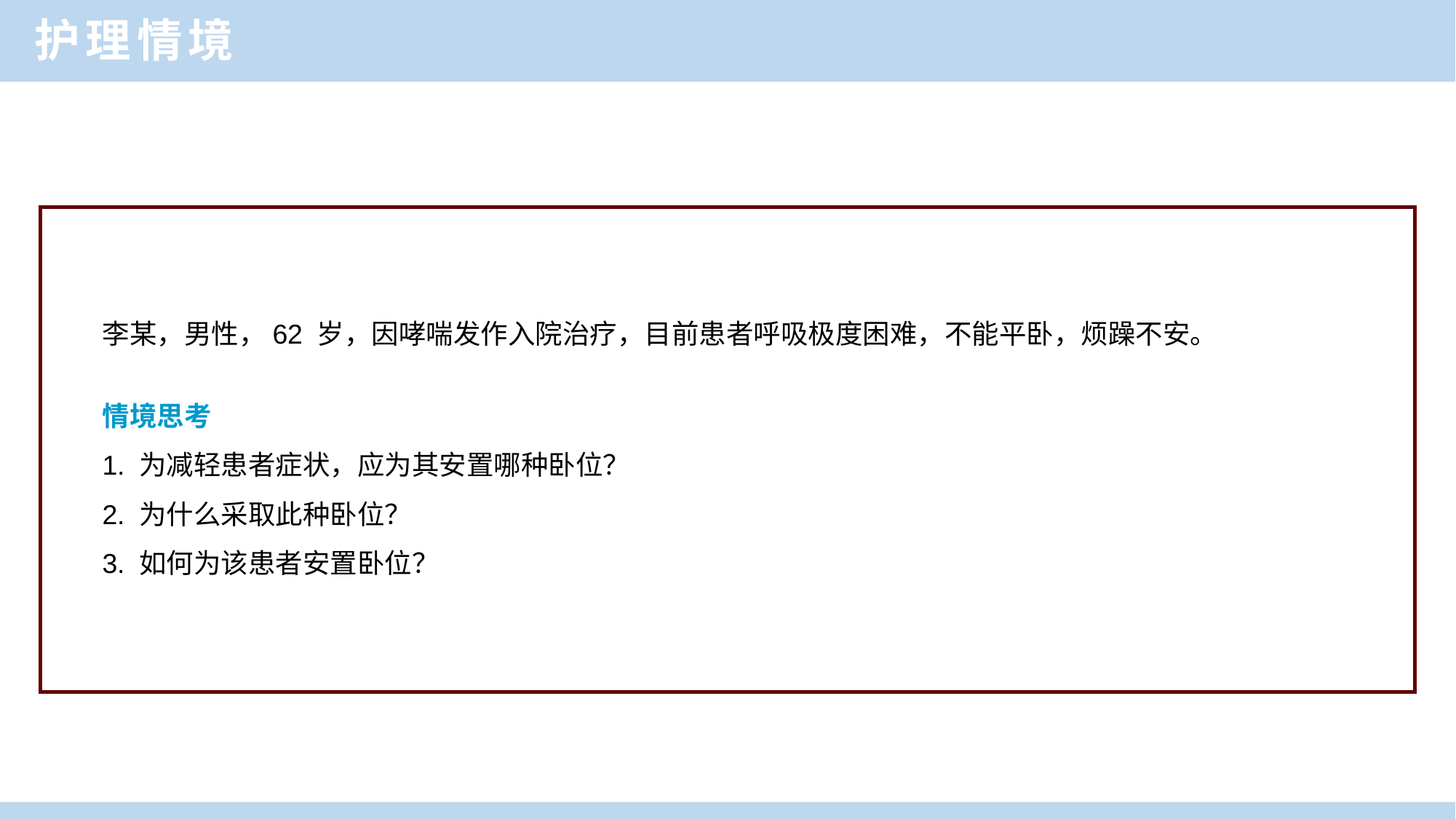

护理情境

李某，男性，62 岁，因哮喘发作入院治疗，目前患者呼吸极度困难，不能平卧，烦躁不安。

情境思考
1. 为减轻患者症状，应为其安置哪种卧位？
2. 为什么采取此种卧位？
3. 如何为该患者安置卧位？